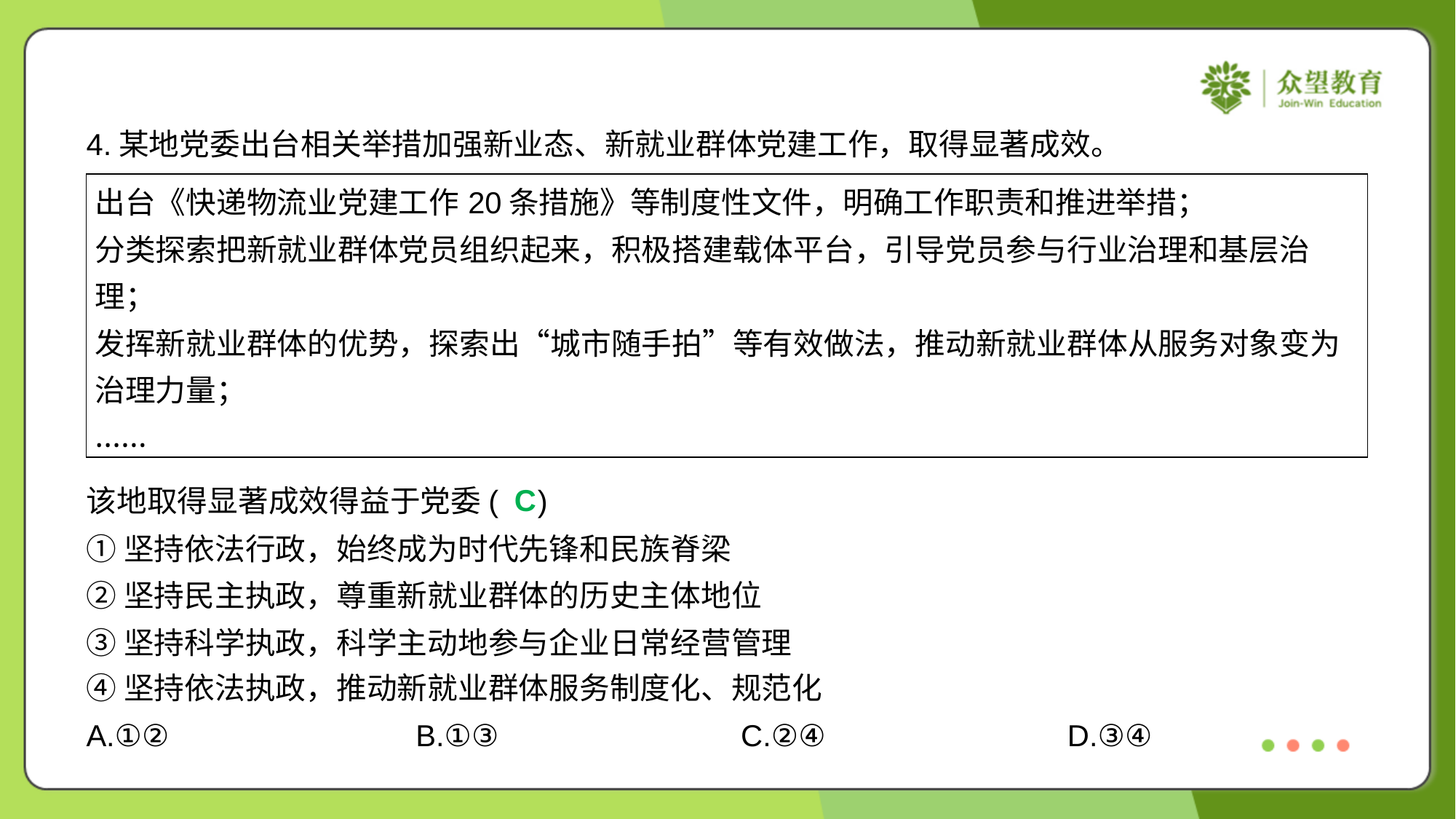

4.某地党委出台相关举措加强新业态、新就业群体党建工作，取得显著成效。
| 出台《快递物流业党建工作20条措施》等制度性文件，明确工作职责和推进举措； 分类探索把新就业群体党员组织起来，积极搭建载体平台，引导党员参与行业治理和基层治 理； 发挥新就业群体的优势，探索出“城市随手拍”等有效做法，推动新就业群体从服务对象变为 治理力量； …… |
| --- |
C
该地取得显著成效得益于党委(     )
①坚持依法行政，始终成为时代先锋和民族脊梁
②坚持民主执政，尊重新就业群体的历史主体地位
③坚持科学执政，科学主动地参与企业日常经营管理
④坚持依法执政，推动新就业群体服务制度化、规范化
A.①②	B.①③	C.②④	D.③④